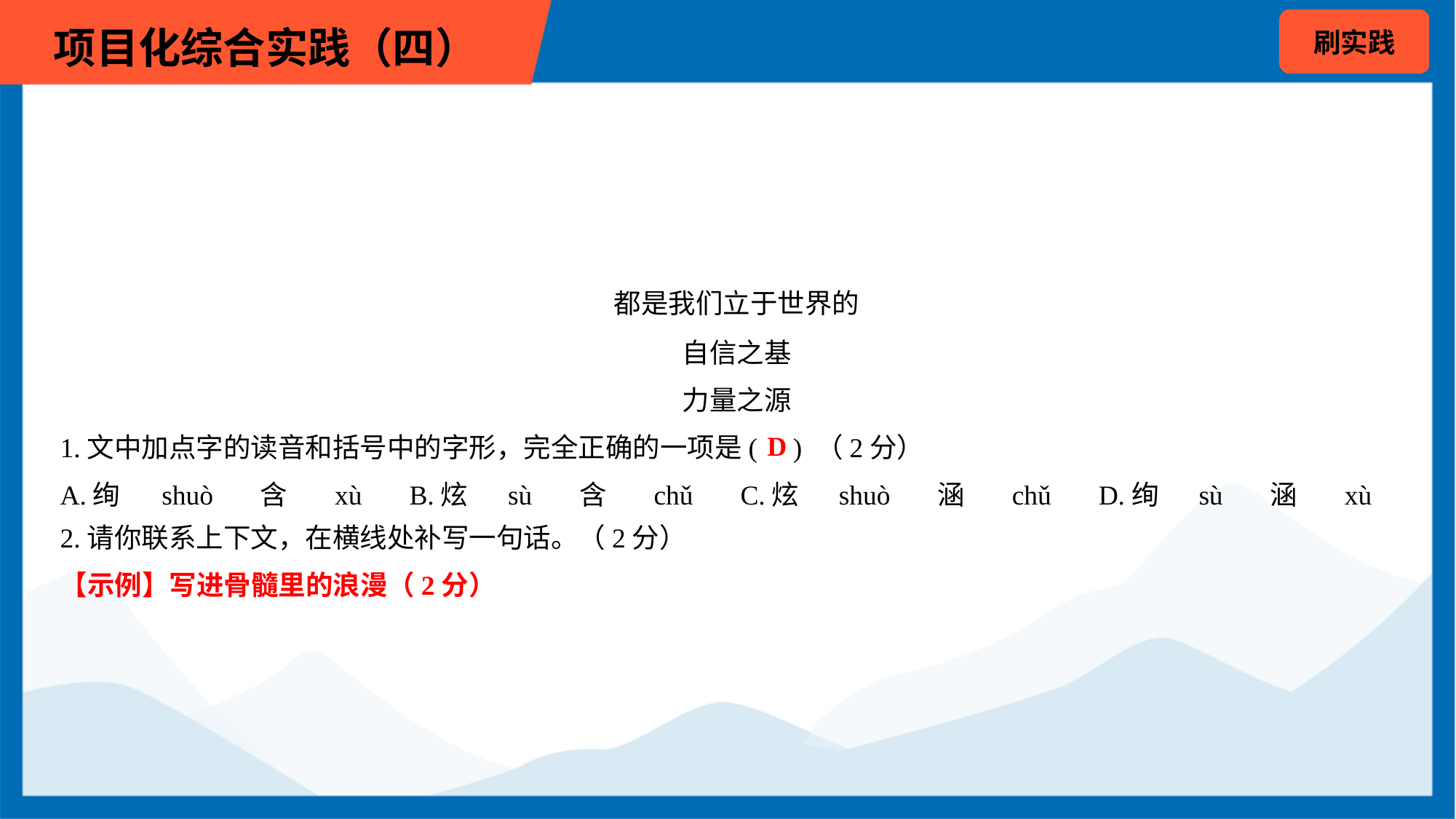

都是我们立于世界的
  自信之基
  力量之源
D
1.文中加点字的读音和括号中的字形，完全正确的一项是(     ) （2分）
A.绚	shuò	含	xù	B.炫	sù	含	chǔ	C.炫	shuò	涵	chǔ	D.绚	sù	涵	xù
2.请你联系上下文，在横线处补写一句话。（2分）
【示例】写进骨髓里的浪漫（2分）